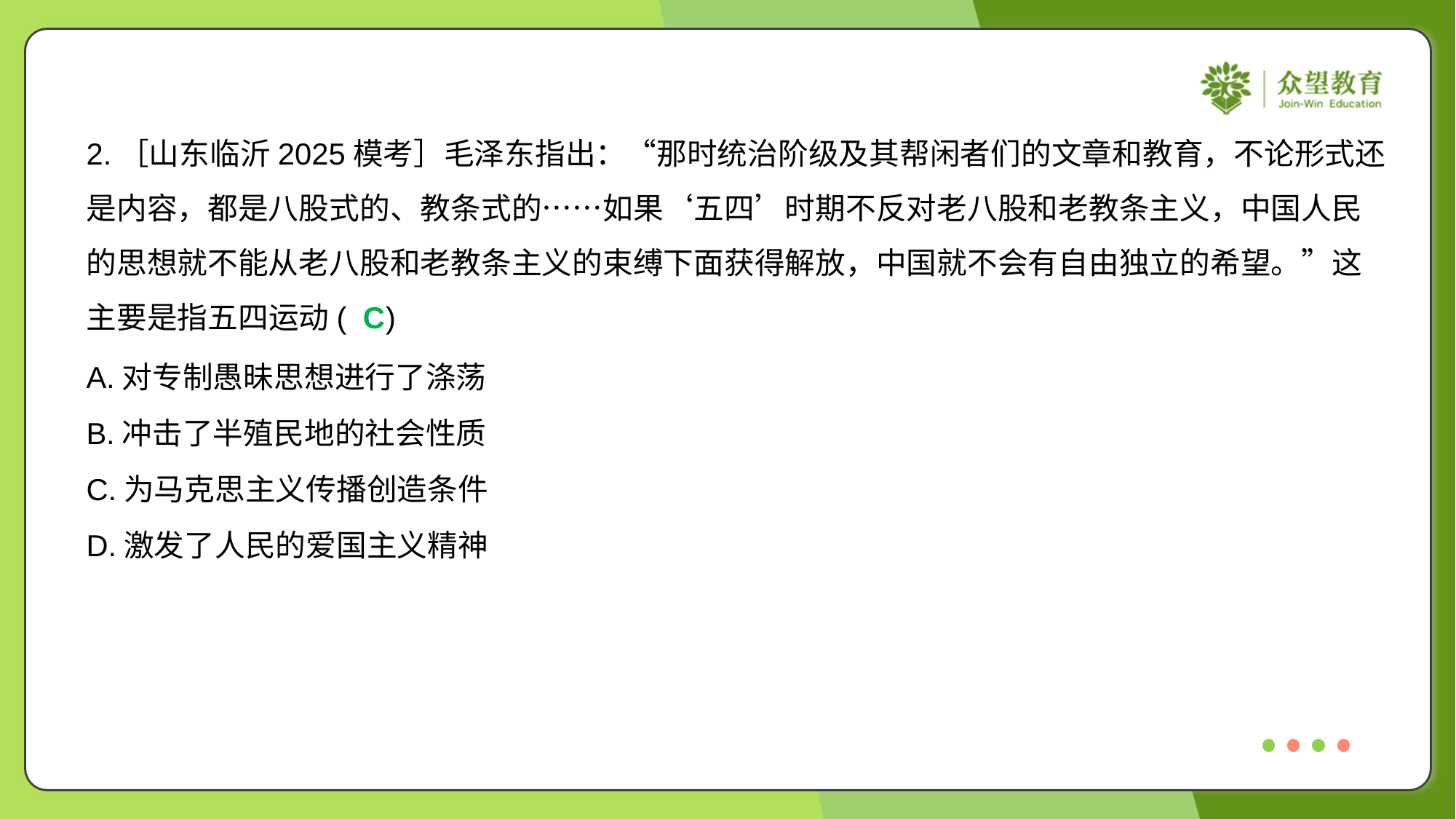

2.［山东临沂2025模考］毛泽东指出：“那时统治阶级及其帮闲者们的文章和教育，不论形式还
是内容，都是八股式的、教条式的……如果‘五四’时期不反对老八股和老教条主义，中国人民
的思想就不能从老八股和老教条主义的束缚下面获得解放，中国就不会有自由独立的希望。”这
主要是指五四运动(     )
C
A.对专制愚昧思想进行了涤荡
B.冲击了半殖民地的社会性质
C.为马克思主义传播创造条件
D.激发了人民的爱国主义精神